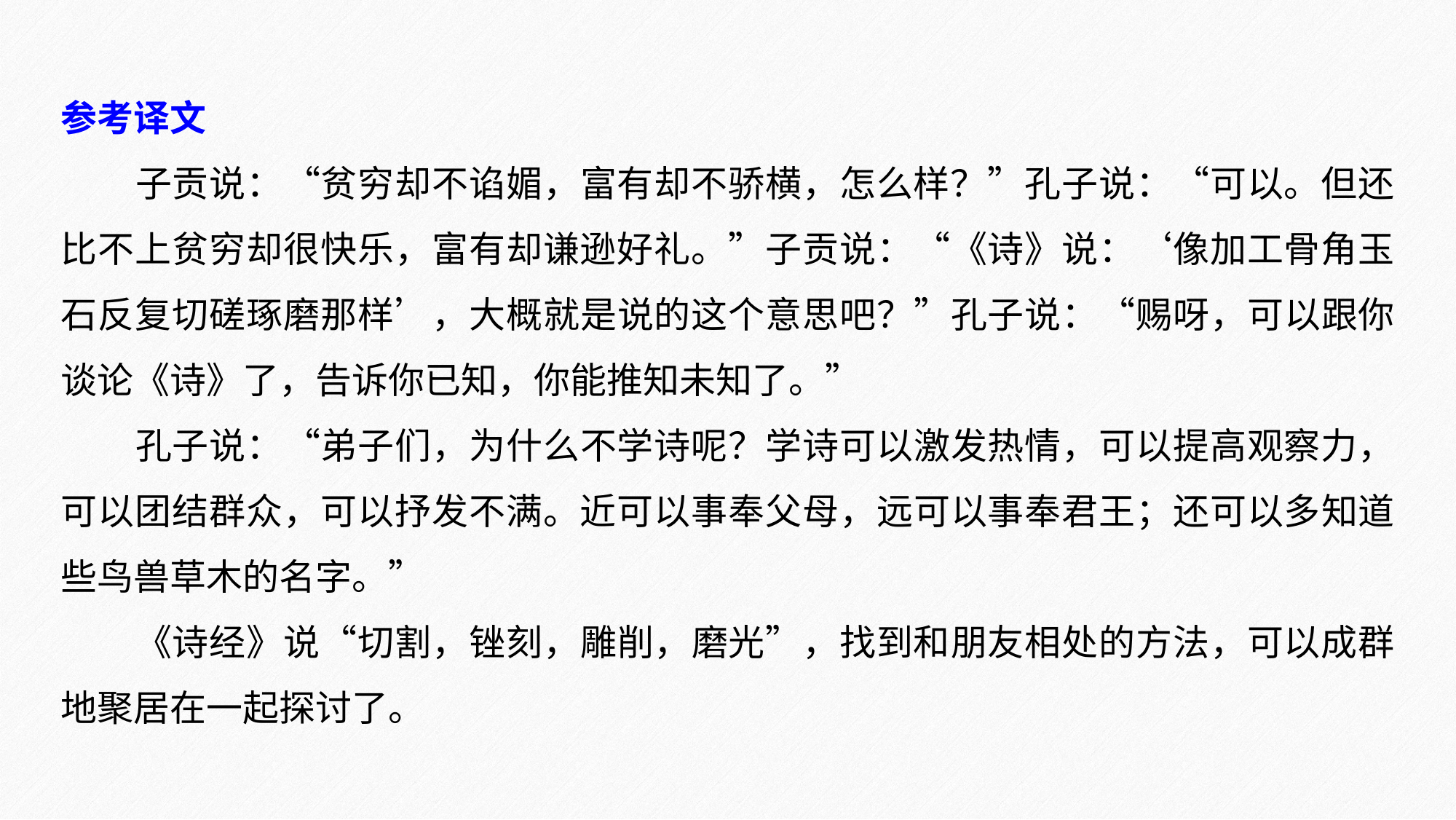

参考译文
子贡说：“贫穷却不谄媚，富有却不骄横，怎么样？”孔子说：“可以。但还比不上贫穷却很快乐，富有却谦逊好礼。”子贡说：“《诗》说：‘像加工骨角玉石反复切磋琢磨那样’，大概就是说的这个意思吧？”孔子说：“赐呀，可以跟你谈论《诗》了，告诉你已知，你能推知未知了。”
孔子说：“弟子们，为什么不学诗呢？学诗可以激发热情，可以提高观察力，可以团结群众，可以抒发不满。近可以事奉父母，远可以事奉君王；还可以多知道些鸟兽草木的名字。”
《诗经》说“切割，锉刻，雕削，磨光”，找到和朋友相处的方法，可以成群地聚居在一起探讨了。